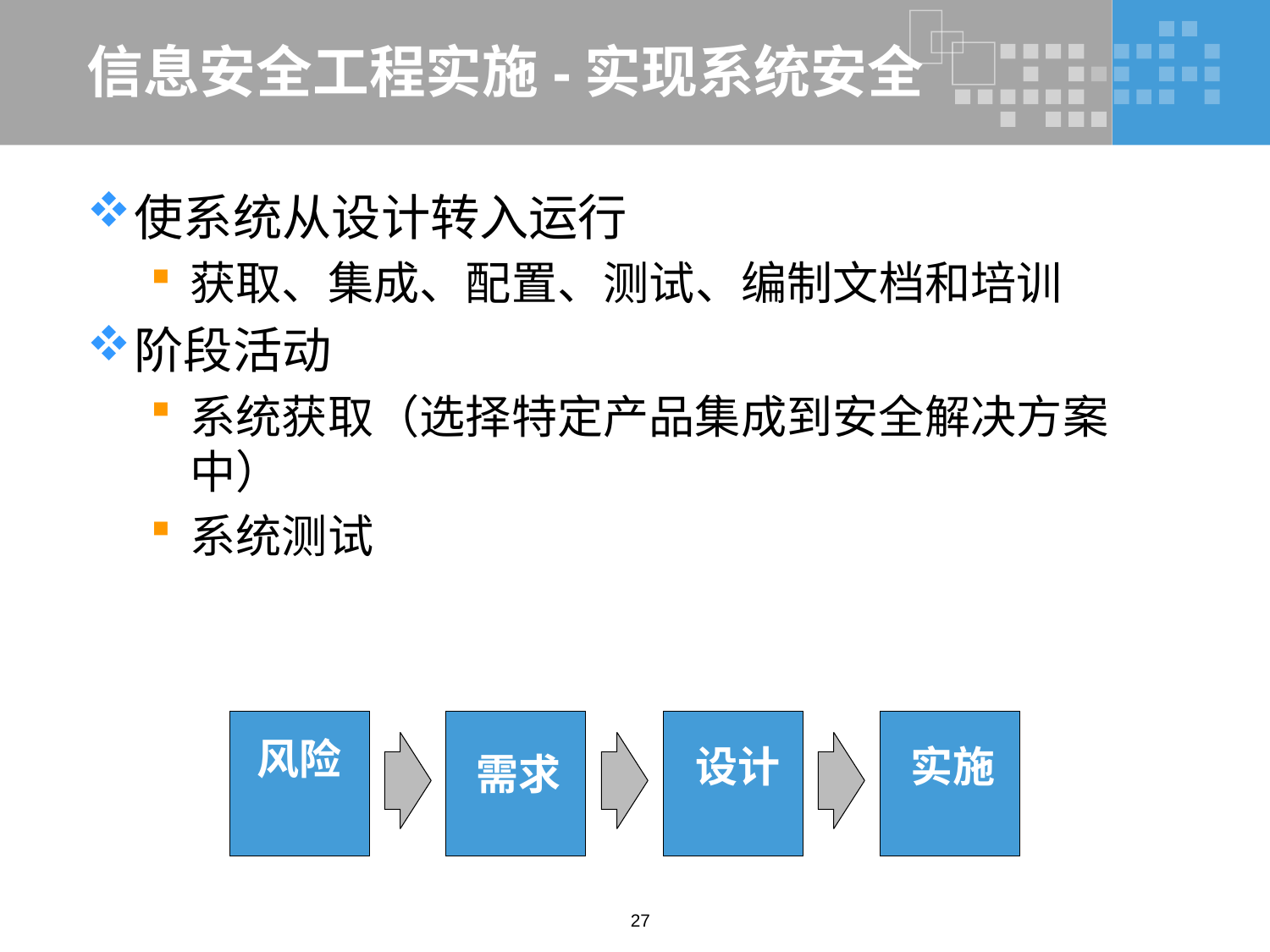

# 信息安全工程实施-实现系统安全
使系统从设计转入运行
获取、集成、配置、测试、编制文档和培训
阶段活动
系统获取（选择特定产品集成到安全解决方案中）
系统测试

风险

设计
实施
需求
27